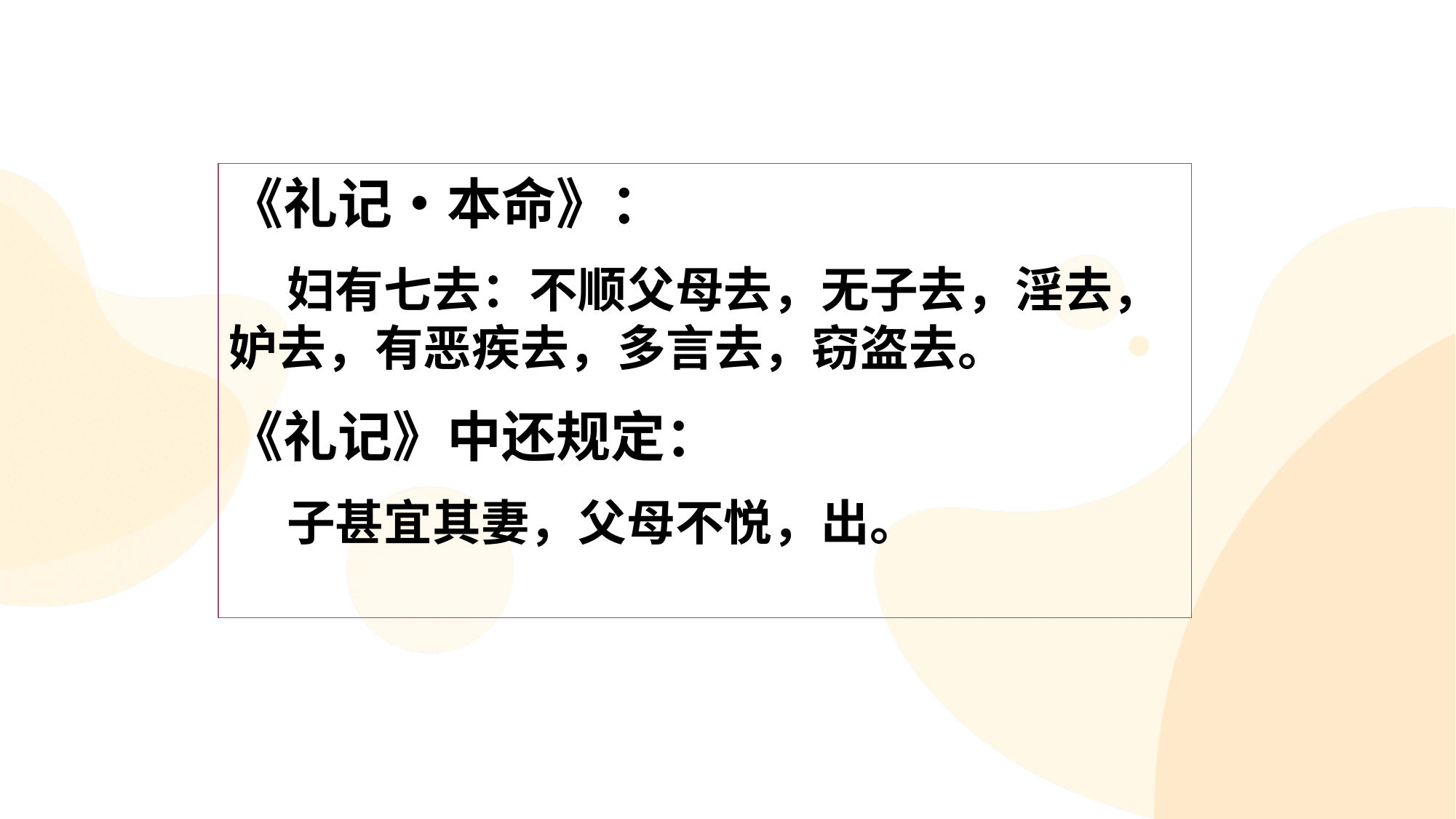

《礼记•本命》：
      妇有七去：不顺父母去，无子去，淫去，妒去，有恶疾去，多言去，窃盗去。
《礼记》中还规定：
      子甚宜其妻，父母不悦，出。